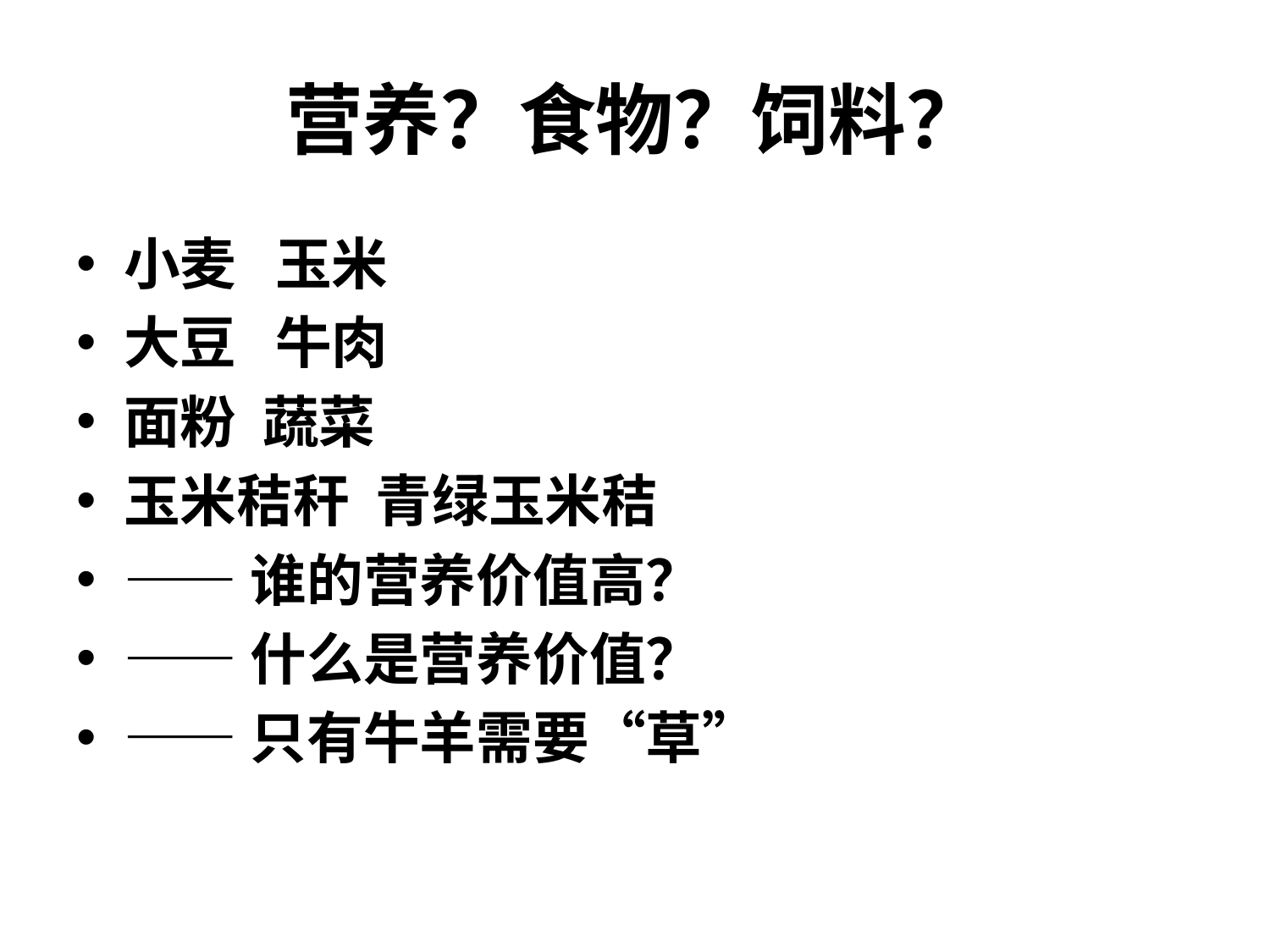

# 营养？食物？饲料？
小麦   玉米
大豆   牛肉
面粉  蔬菜
玉米秸秆  青绿玉米秸
——谁的营养价值高？
——什么是营养价值？
——只有牛羊需要“草”